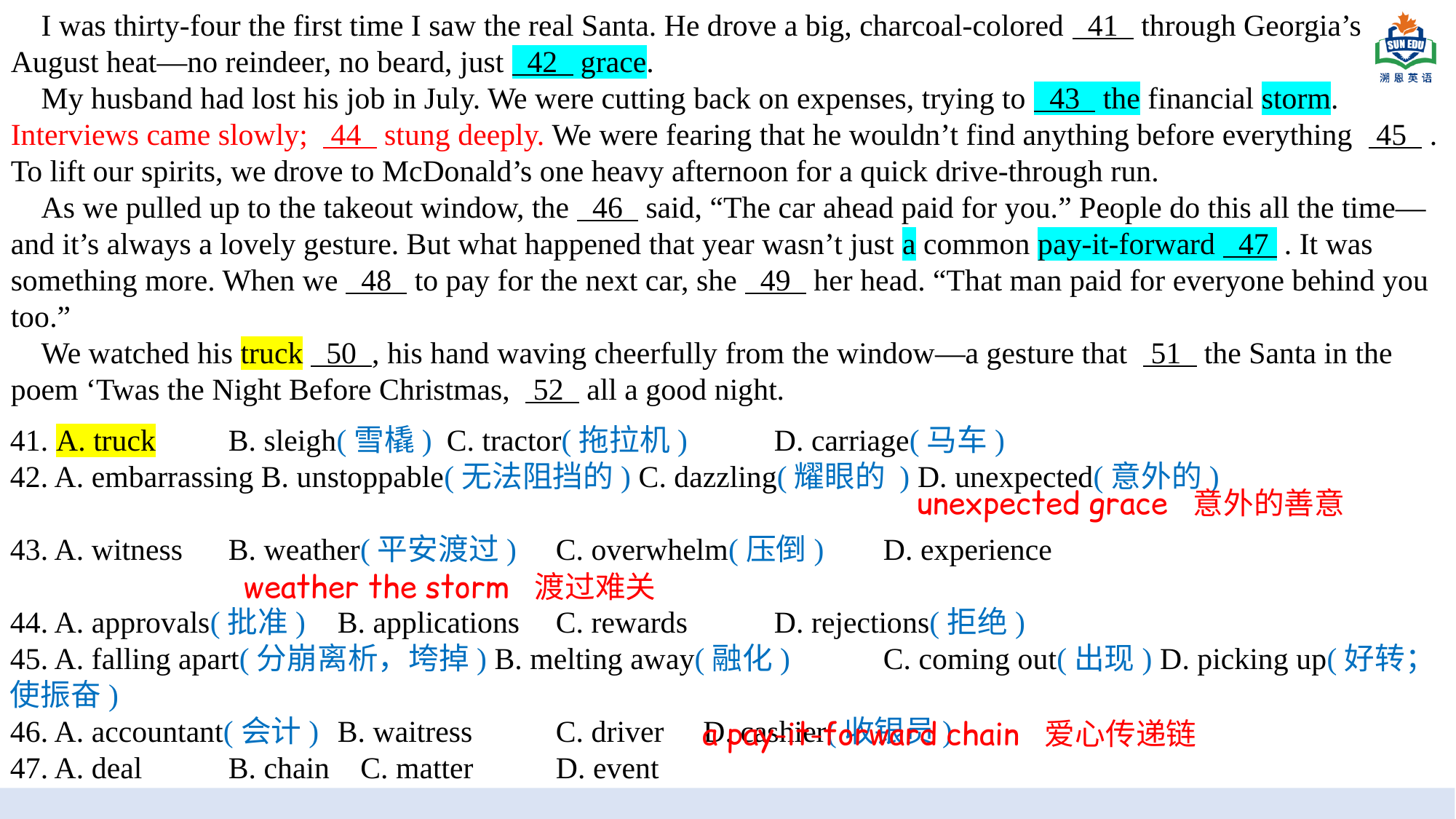

I was thirty-four the first time I saw the real Santa. He drove a big, charcoal-colored   41   through Georgia’s August heat—no reindeer, no beard, just   42   grace.
    My husband had lost his job in July. We were cutting back on expenses, trying to   43   the financial storm. Interviews came slowly;   44   stung deeply. We were fearing that he wouldn’t find anything before everything   45   . To lift our spirits, we drove to McDonald’s one heavy afternoon for a quick drive-through run.
    As we pulled up to the takeout window, the   46   said, “The car ahead paid for you.” People do this all the time—and it’s always a lovely gesture. But what happened that year wasn’t just a common pay-it-forward   47  . It was something more. When we   48   to pay for the next car, she   49   her head. “That man paid for everyone behind you too.”
    We watched his truck   50  , his hand waving cheerfully from the window—a gesture that   51   the Santa in the poem ‘Twas the Night Before Christmas,   52   all a good night.
TRAVEL
41. A. truck	B. sleigh(雪橇)	C. tractor(拖拉机)	D. carriage(马车)
42. A. embarrassing B. unstoppable(无法阻挡的) C. dazzling(耀眼的 ) D. unexpected(意外的)

43. A. witness	B. weather(平安渡过)	C. overwhelm(压倒)	D. experience

44. A. approvals(批准)	B. applications	C. rewards	D. rejections(拒绝)
45. A. falling apart(分崩离析，垮掉) B. melting away(融化)	C. coming out(出现) D. picking up(好转；使振奋)
46. A. accountant(会计)	B. waitress	C. driver	     D. cashier(收银员)
47. A. deal	B. chain	   C. matter	D. event
unexpected grace  意外的善意
weather the storm  渡过难关
a pay-it-forward chain  爱心传递链